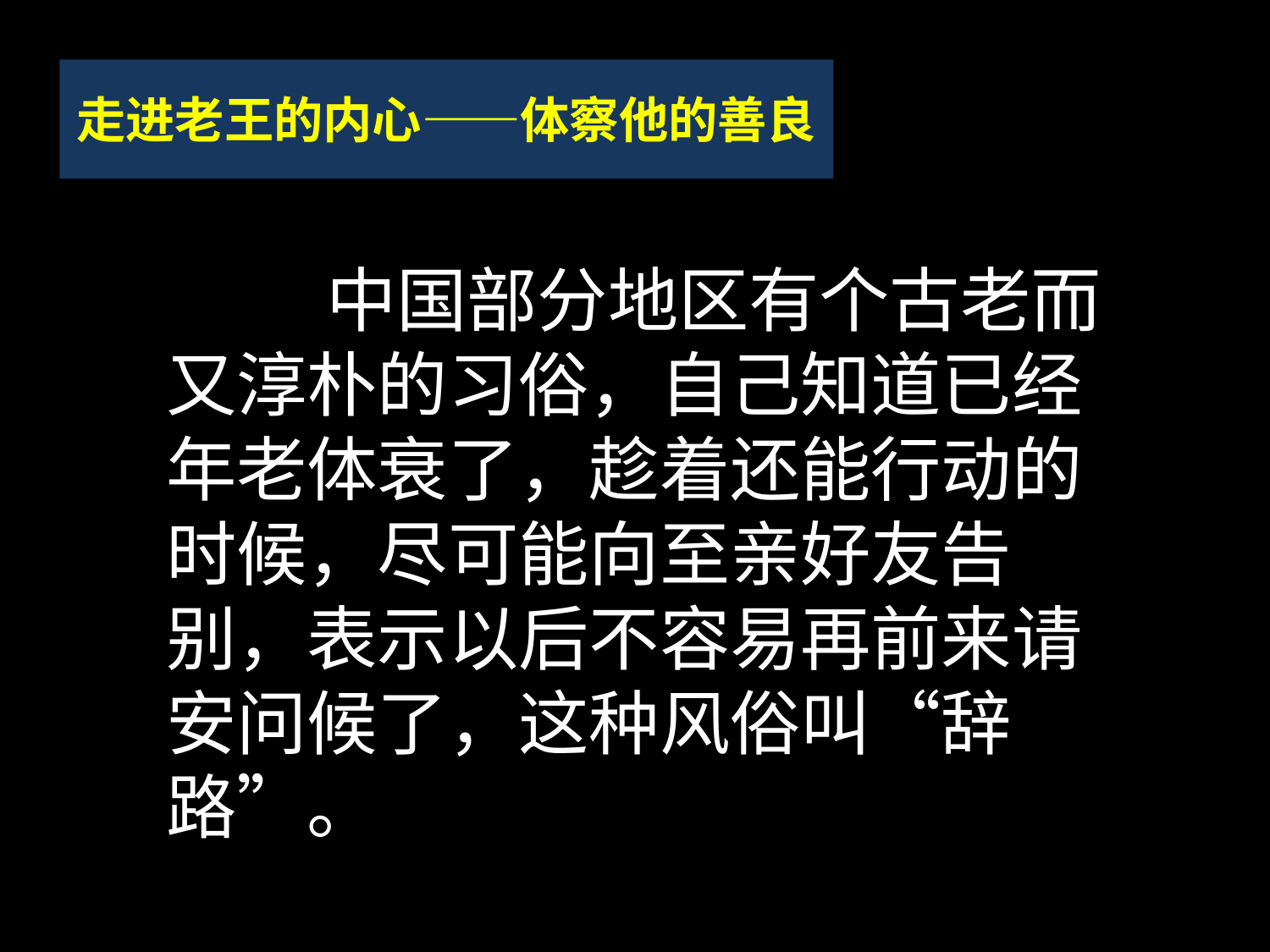

走进老王的内心——体察他的善良
         中国部分地区有个古老而又淳朴的习俗，自己知道已经年老体衰了，趁着还能行动的时候，尽可能向至亲好友告别，表示以后不容易再前来请安问候了，这种风俗叫“辞路”。